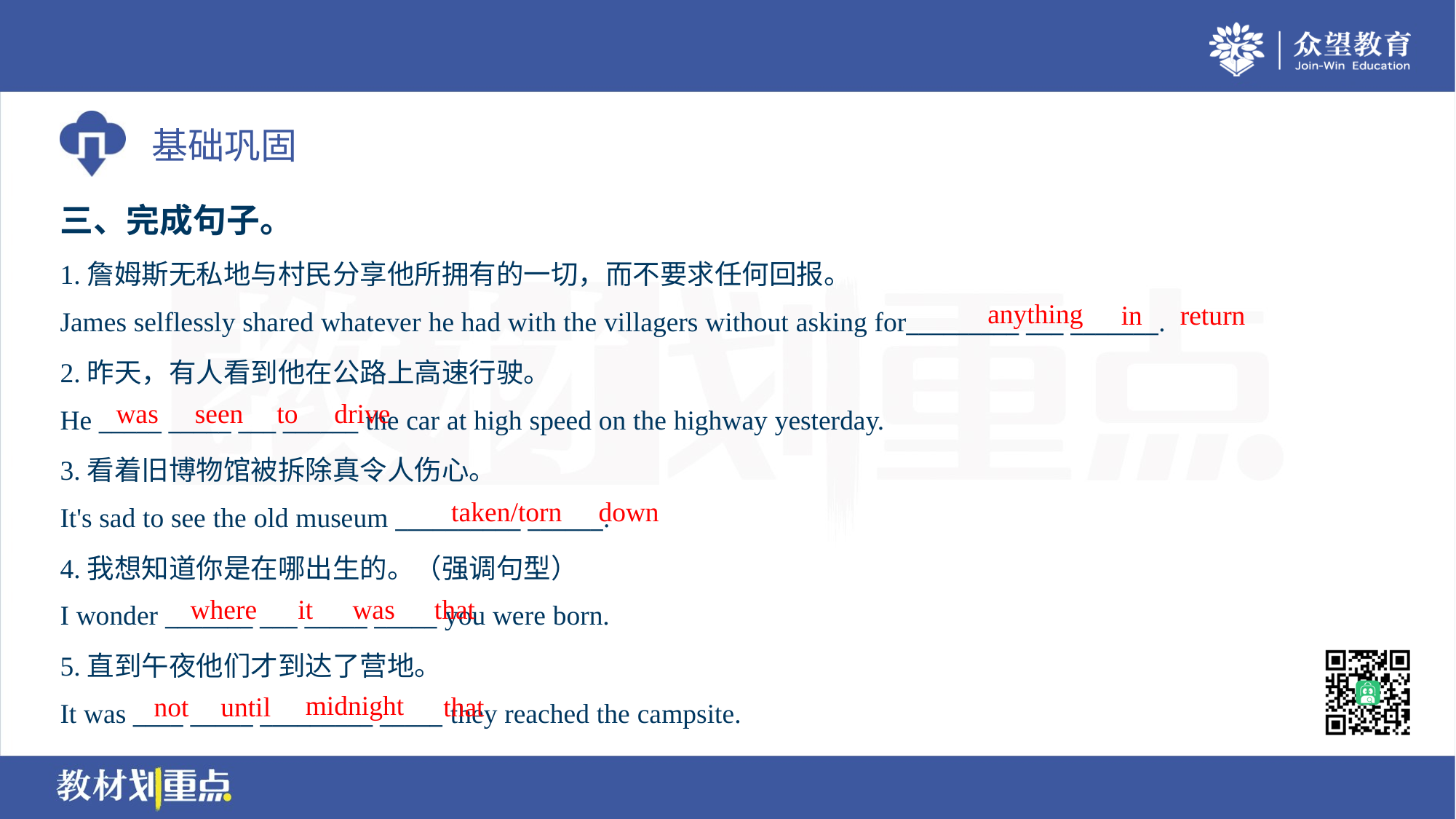

三、完成句子。
1.詹姆斯无私地与村民分享他所拥有的一切，而不要求任何回报。
James selflessly shared whatever he had with the villagers without asking for_________ ___ _______.
anything
in
return
2.昨天，有人看到他在公路上高速行驶。
He _____ _____ ___ ______ the car at high speed on the highway yesterday.
was
seen
to
drive
3.看着旧博物馆被拆除真令人伤心。
It's sad to see the old museum __________ ______.
taken/torn
down
4.我想知道你是在哪出生的。（强调句型）
I wonder _______ ___ _____ _____ you were born.
where
it
was
that
5.直到午夜他们才到达了营地。
It was ____ _____ _________ _____ they reached the campsite.
midnight
not
until
that